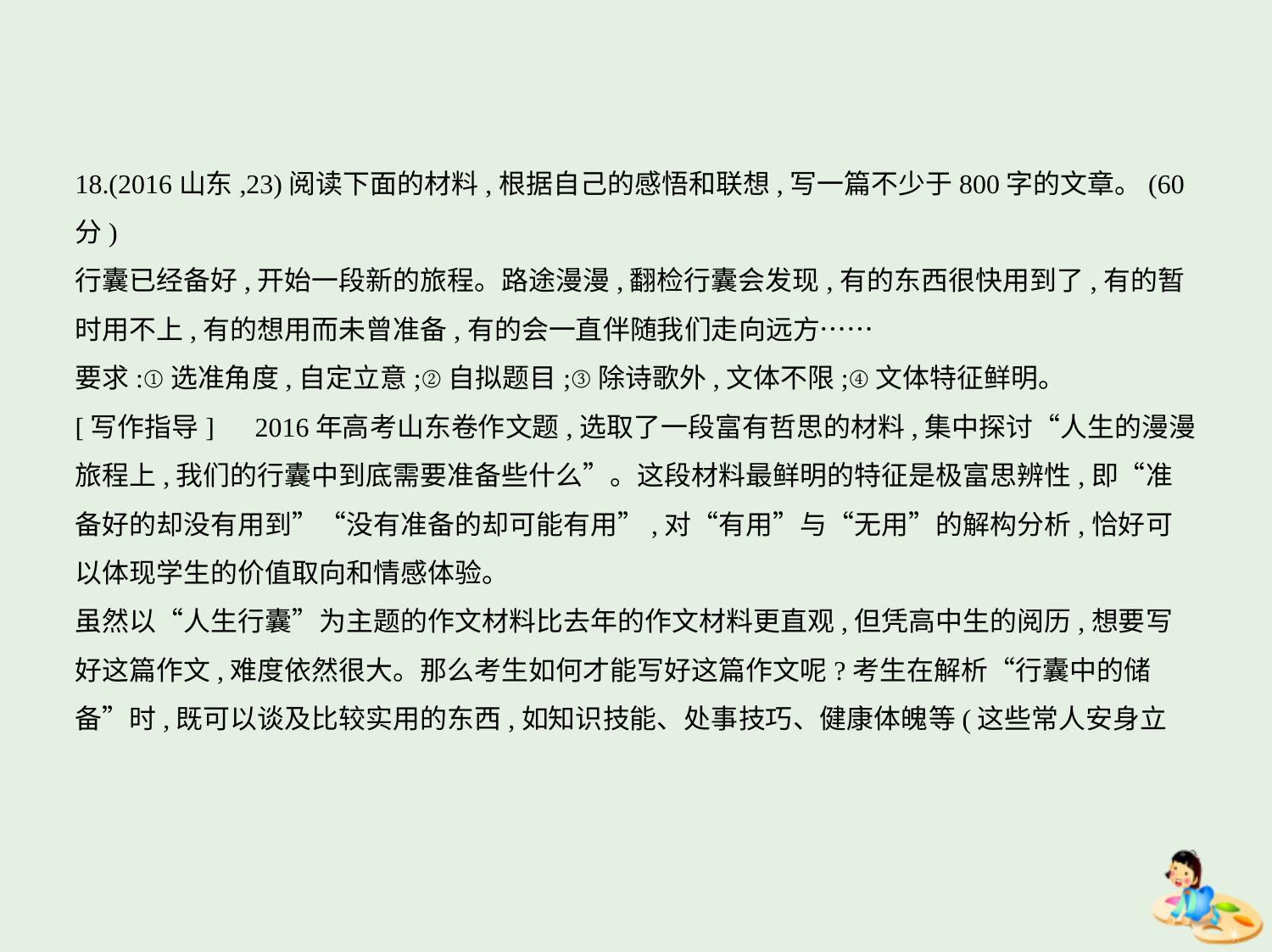

18.(2016山东,23)阅读下面的材料,根据自己的感悟和联想,写一篇不少于800字的文章。(60分)
行囊已经备好,开始一段新的旅程。路途漫漫,翻检行囊会发现,有的东西很快用到了,有的暂
时用不上,有的想用而未曾准备,有的会一直伴随我们走向远方……
要求:①选准角度,自定立意;②自拟题目;③除诗歌外,文体不限;④文体特征鲜明。
[写作指导]　2016年高考山东卷作文题,选取了一段富有哲思的材料,集中探讨“人生的漫漫
旅程上,我们的行囊中到底需要准备些什么”。这段材料最鲜明的特征是极富思辨性,即“准
备好的却没有用到”“没有准备的却可能有用”,对“有用”与“无用”的解构分析,恰好可
以体现学生的价值取向和情感体验。
虽然以“人生行囊”为主题的作文材料比去年的作文材料更直观,但凭高中生的阅历,想要写
好这篇作文,难度依然很大。那么考生如何才能写好这篇作文呢?考生在解析“行囊中的储
备”时,既可以谈及比较实用的东西,如知识技能、处事技巧、健康体魄等(这些常人安身立